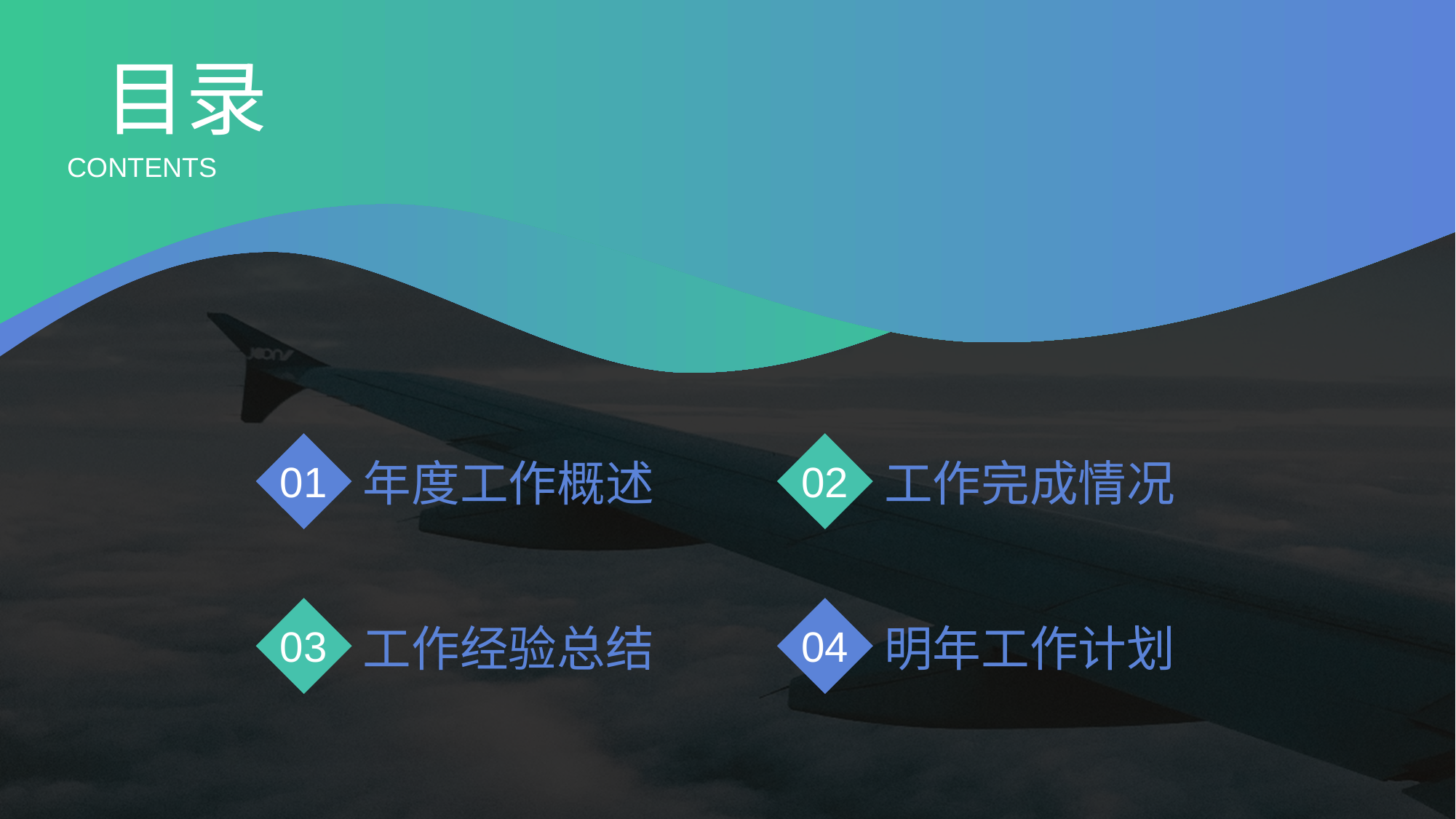

目录
CONTENTS

年度工作概述
01

工作完成情况
02

工作经验总结
03

明年工作计划
04